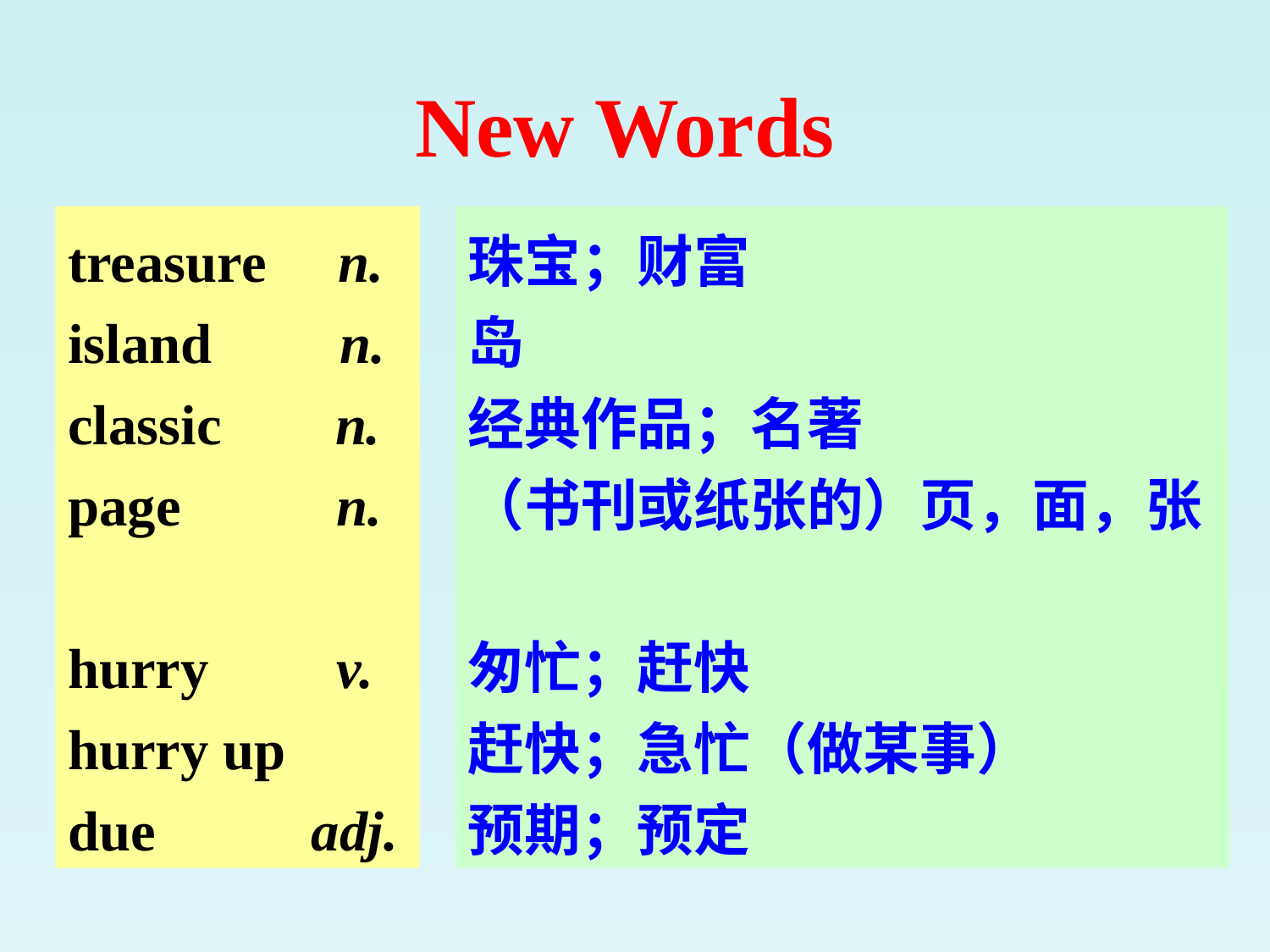

New Words
treasure     n.
island         n.
classic        n.
page           n.

hurry         v.
hurry up
due           adj.
珠宝；财富
岛
经典作品；名著
（书刊或纸张的）页，面，张

匆忙；赶快
赶快；急忙（做某事）
预期；预定